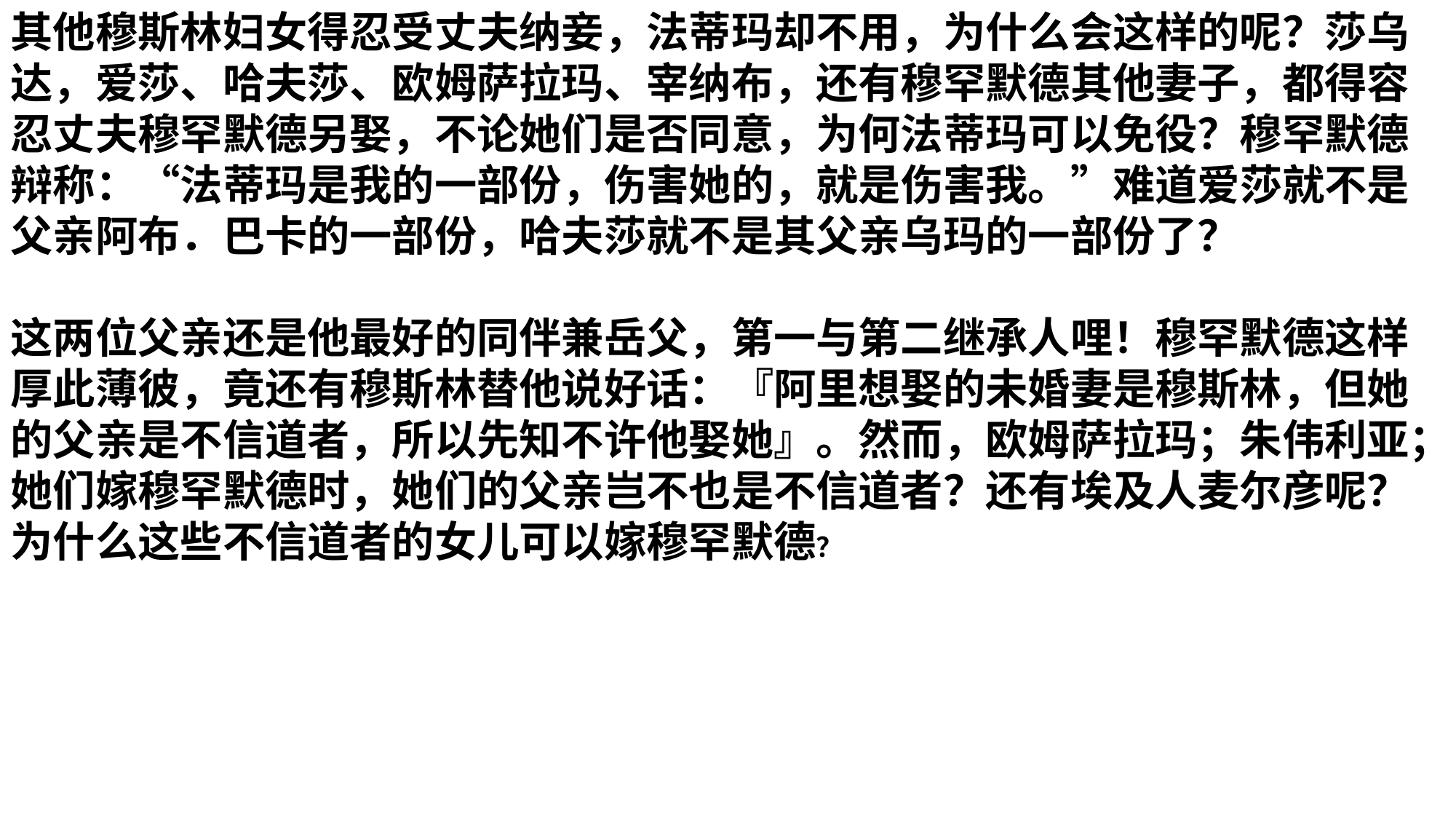

其他穆斯林妇女得忍受丈夫纳妾，法蒂玛却不用，为什么会这样的呢？莎乌达，爱莎、哈夫莎、欧姆萨拉玛、宰纳布，还有穆罕默德其他妻子，都得容忍丈夫穆罕默德另娶，不论她们是否同意，为何法蒂玛可以免役？穆罕默德辩称：“法蒂玛是我的一部份，伤害她的，就是伤害我。”难道爱莎就不是父亲阿布．巴卡的一部份，哈夫莎就不是其父亲乌玛的一部份了？

这两位父亲还是他最好的同伴兼岳父，第一与第二继承人哩！穆罕默德这样厚此薄彼，竟还有穆斯林替他说好话：『阿里想娶的未婚妻是穆斯林，但她的父亲是不信道者，所以先知不许他娶她』。然而，欧姆萨拉玛；朱伟利亚；她们嫁穆罕默德时，她们的父亲岂不也是不信道者？还有埃及人麦尔彦呢？为什么这些不信道者的女儿可以嫁穆罕默德？